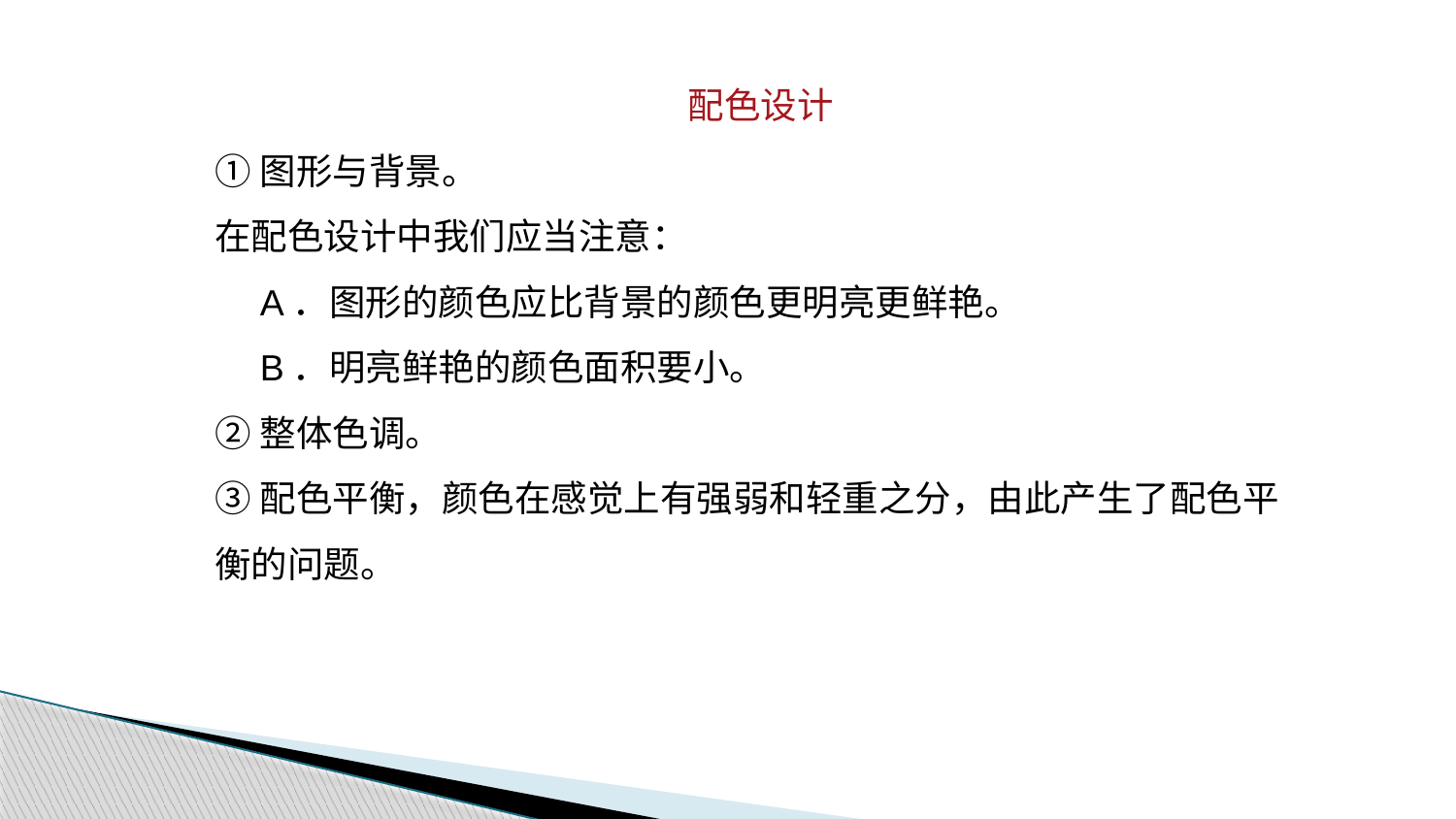

配色设计
①图形与背景。
在配色设计中我们应当注意：
　A．图形的颜色应比背景的颜色更明亮更鲜艳。
　B．明亮鲜艳的颜色面积要小。
②整体色调。
③配色平衡，颜色在感觉上有强弱和轻重之分，由此产生了配色平衡的问题。